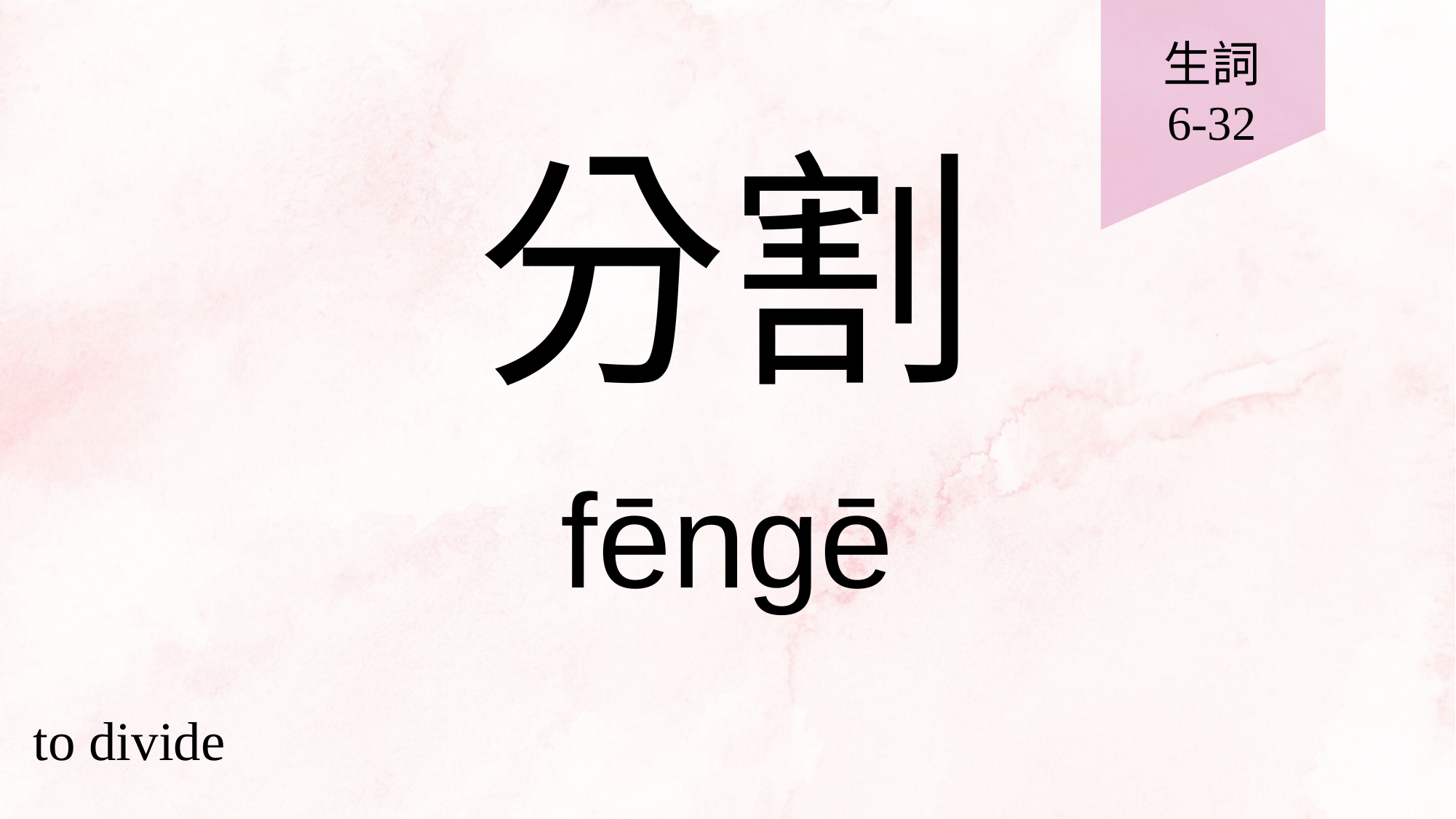

生詞
6-32
# 分割
fēngē
to divide